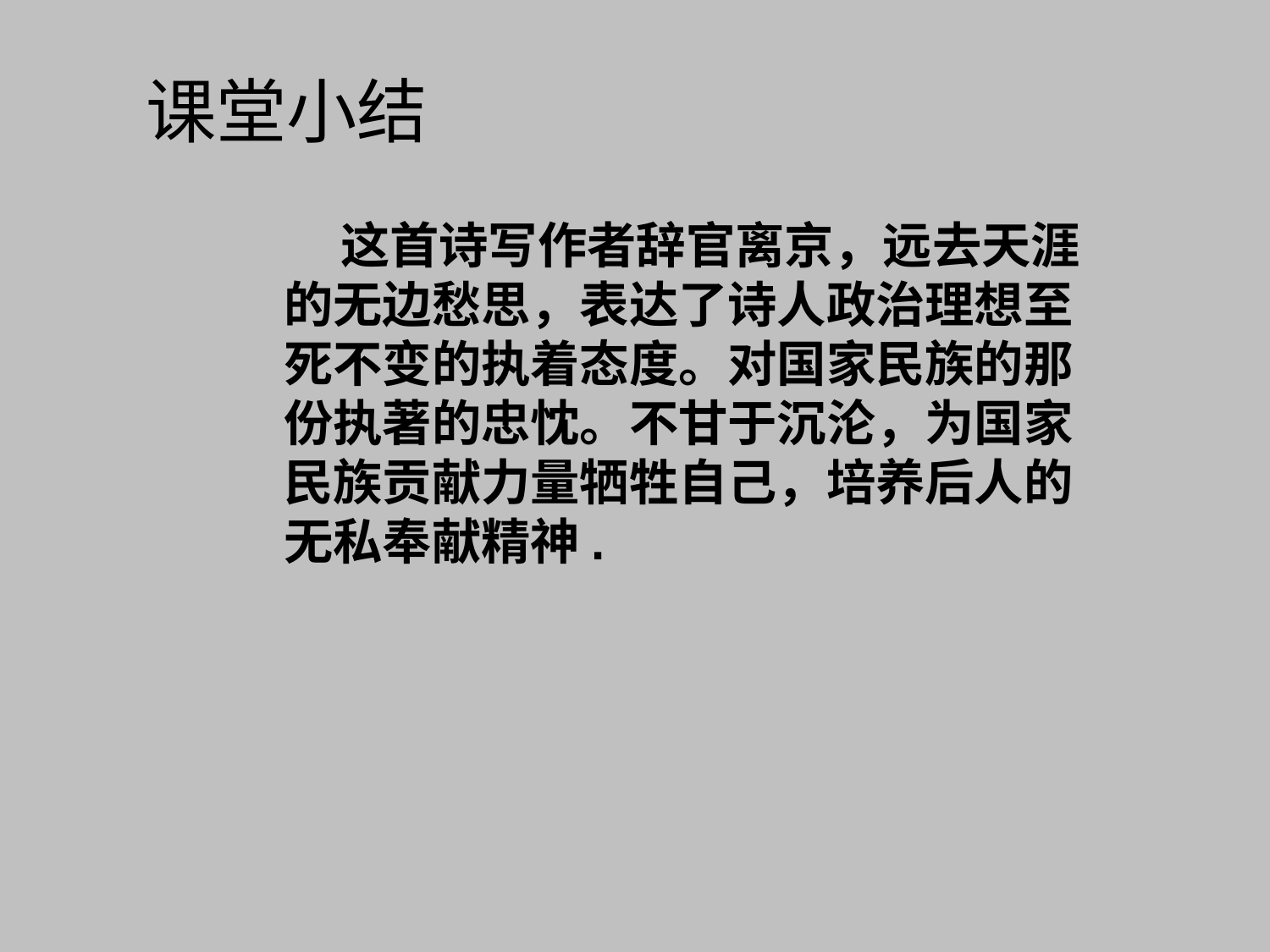

课堂小结
    这首诗写作者辞官离京，远去天涯的无边愁思，表达了诗人政治理想至死不变的执着态度。对国家民族的那份执著的忠忱。不甘于沉沦，为国家民族贡献力量牺牲自己，培养后人的无私奉献精神.